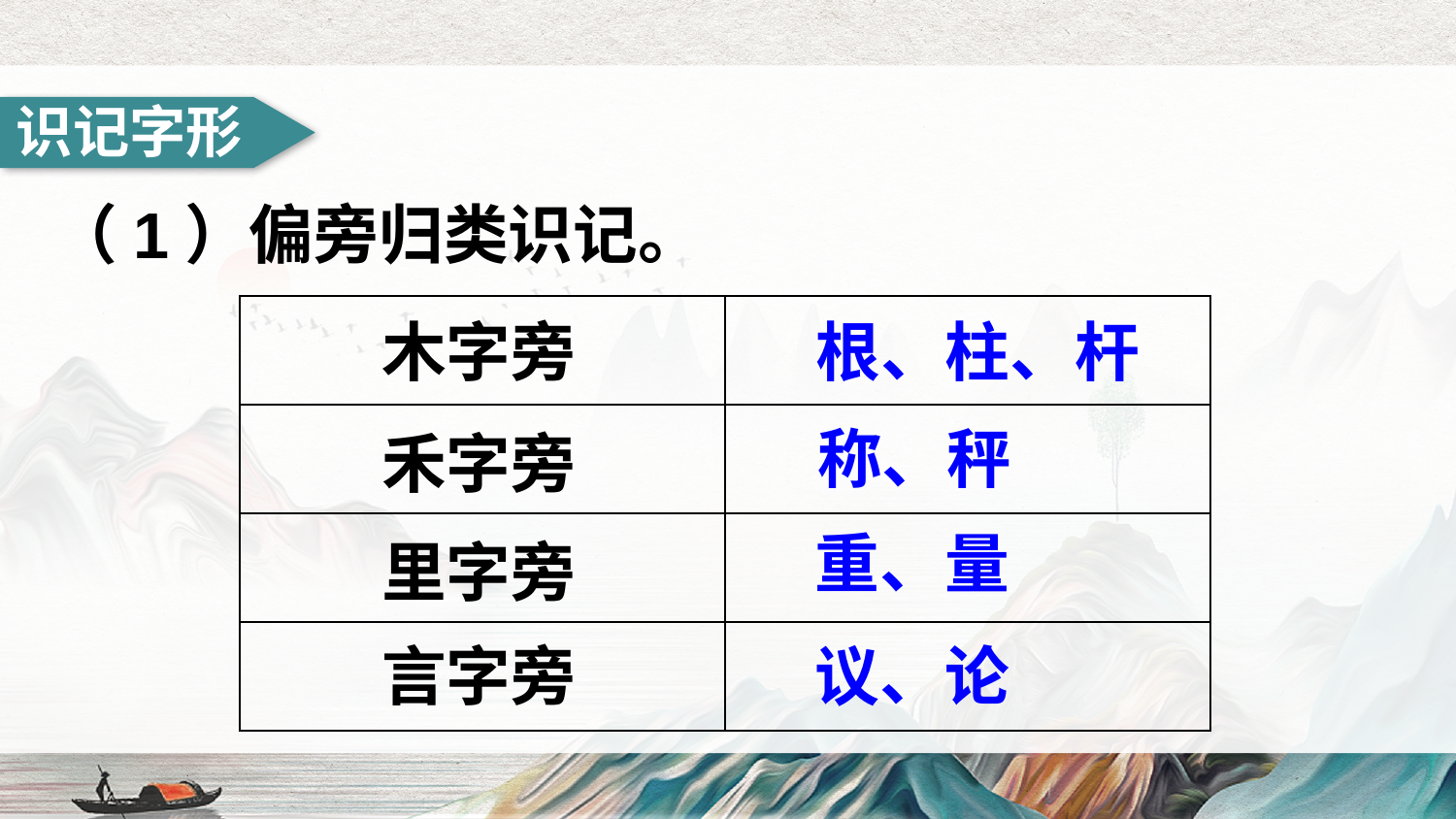

识记字形

（1）偏旁归类识记。
|  |  |
| --- | --- |
|  |  |
|  |  |
|  |  |
木字旁
根、柱、杆
称、秤
禾字旁
重、量
里字旁
言字旁
议、论